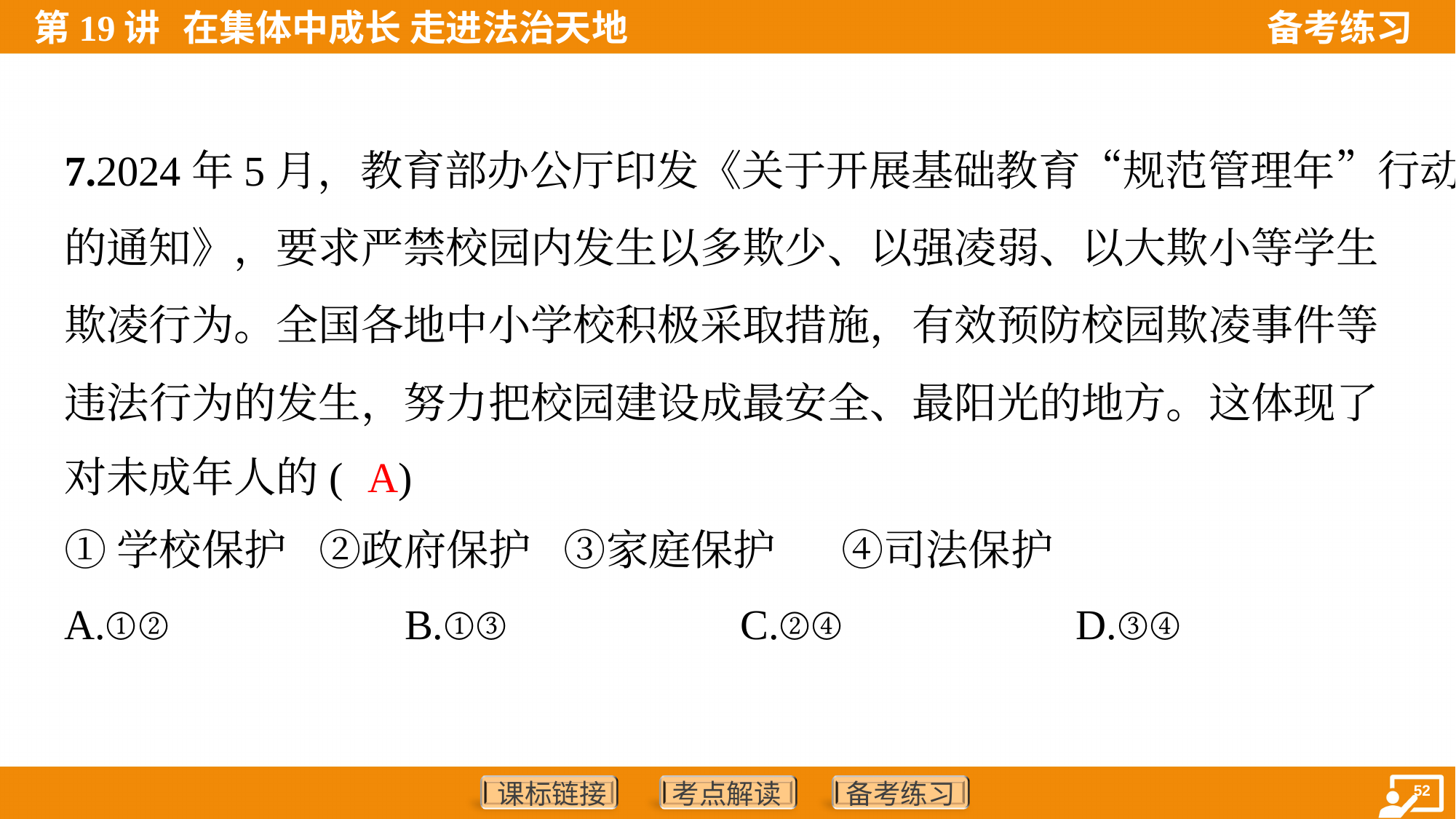

7.2024年5月，教育部办公厅印发《关于开展基础教育“规范管理年”行动
的通知》，要求严禁校园内发生以多欺少、以强凌弱、以大欺小等学生
欺凌行为。全国各地中小学校积极采取措施，有效预防校园欺凌事件等
违法行为的发生，努力把校园建设成最安全、最阳光的地方。这体现了
对未成年人的(     )
A
①学校保护   ②政府保护   ③家庭保护      ④司法保护
A.①②	B.①③	C.②④	D.③④